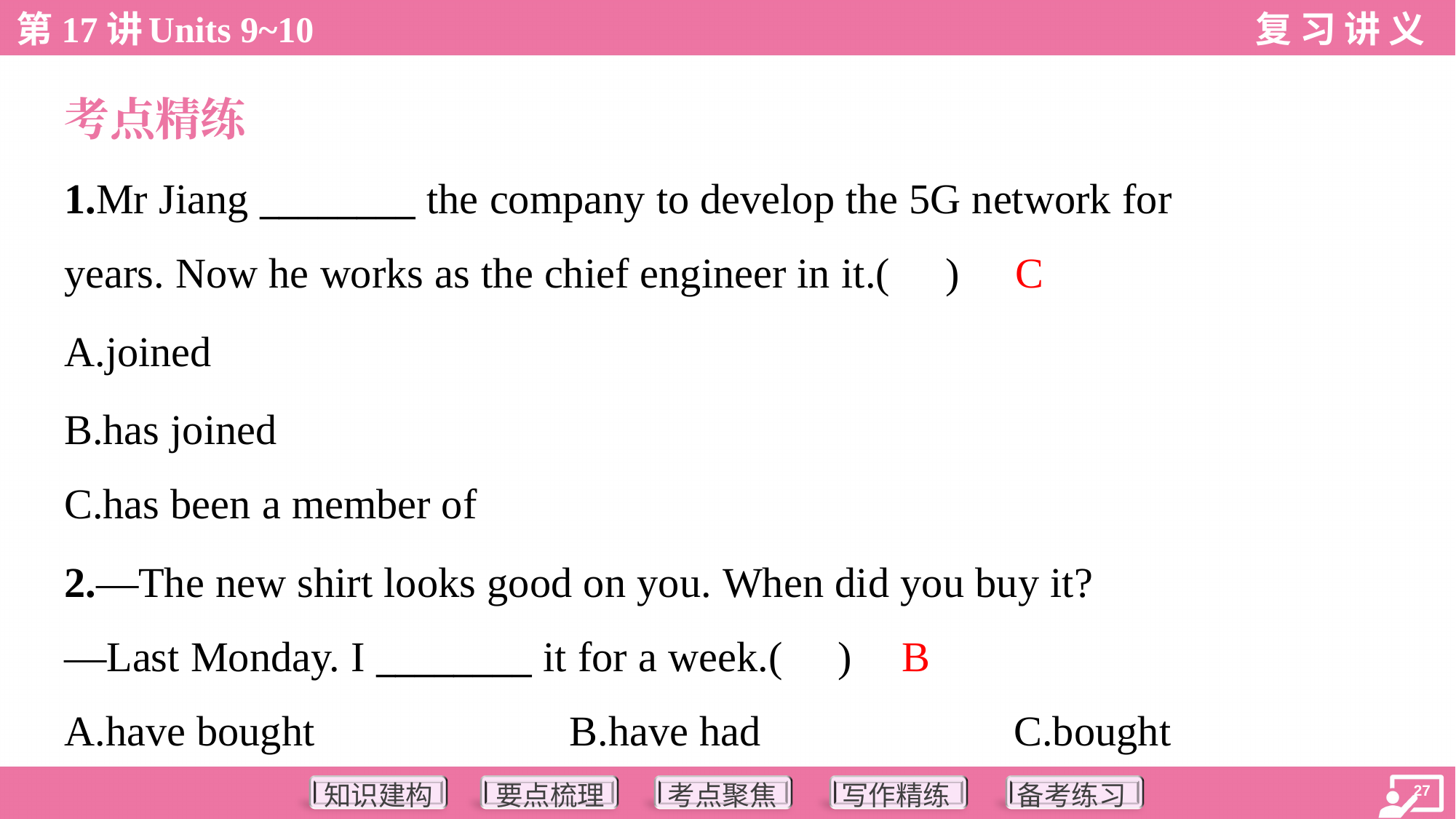

考点精练
1.Mr Jiang ________ the company to develop the 5G network for
years. Now he works as the chief engineer in it.(     )
C
A.joined
B.has joined
C.has been a member of
2.—The new shirt looks good on you. When did you buy it?
—Last Monday. I ________ it for a week.(     )
B
A.have bought	B.have had	C.bought